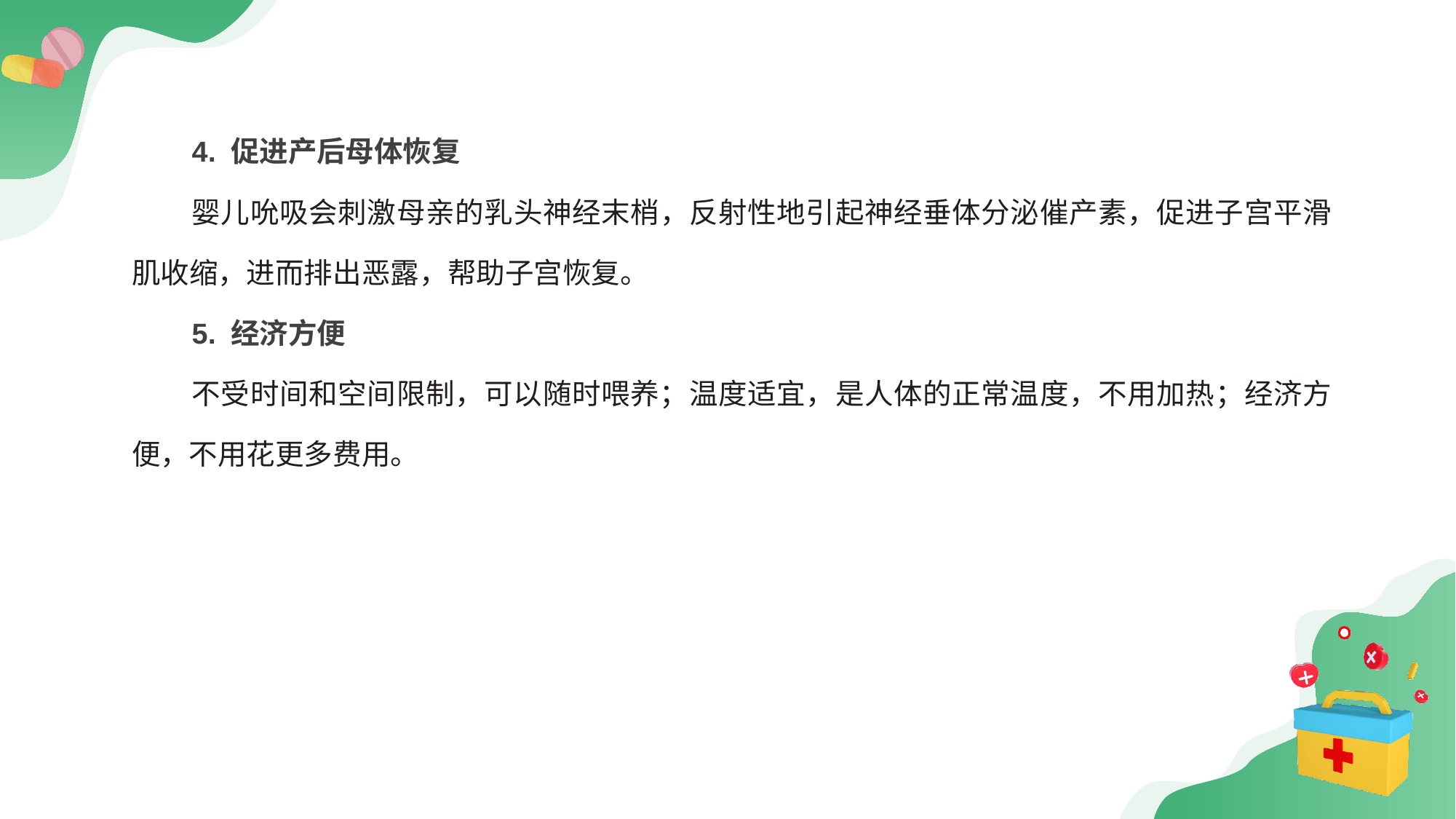

4. 促进产后母体恢复
婴儿吮吸会刺激母亲的乳头神经末梢，反射性地引起神经垂体分泌催产素，促进子宫平滑肌收缩，进而排出恶露，帮助子宫恢复。
5. 经济方便
不受时间和空间限制，可以随时喂养；温度适宜，是人体的正常温度，不用加热；经济方便，不用花更多费用。